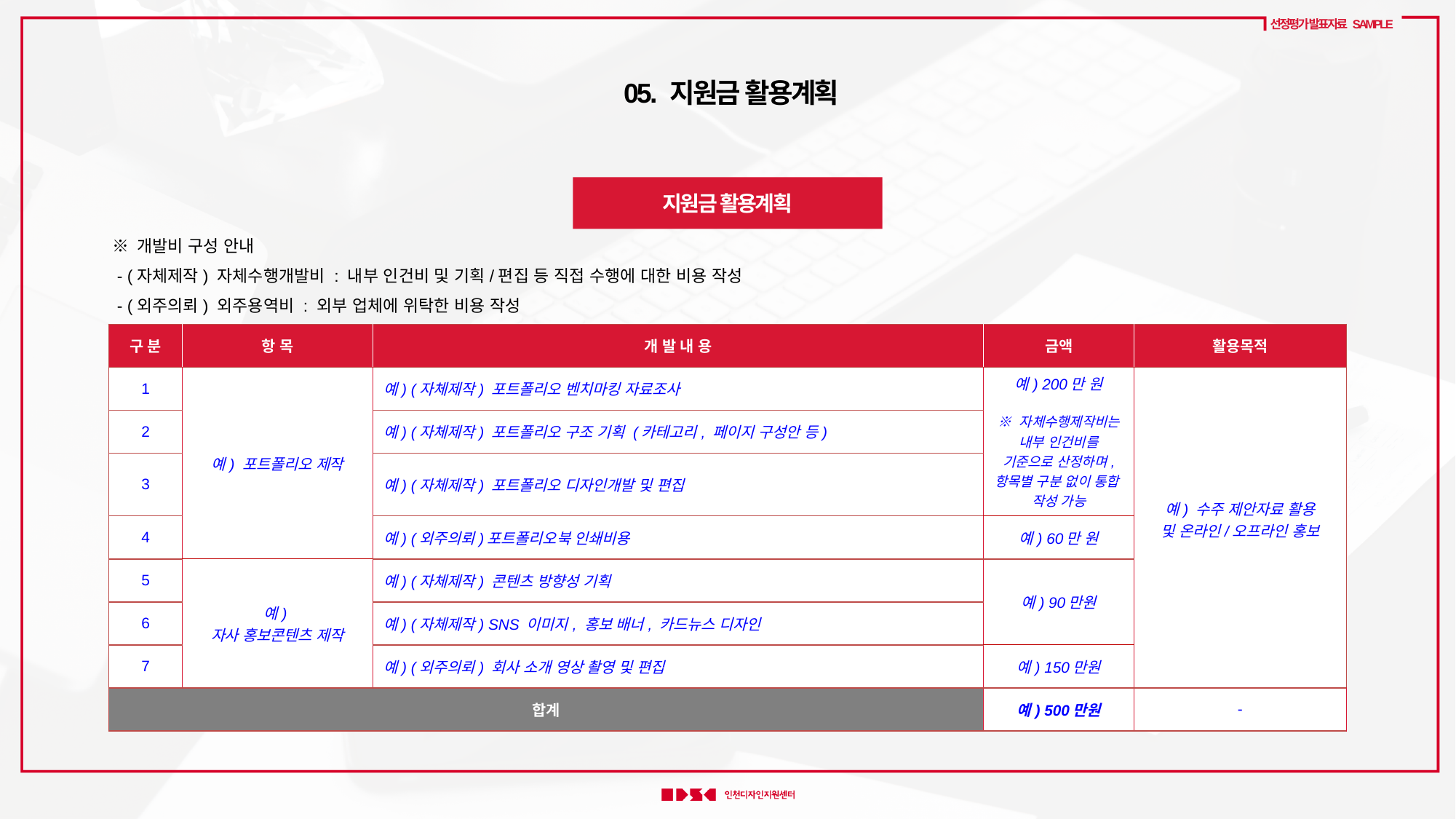

선정평가 발표자료 SAMPLE
 05. 지원금 활용계획
지원금 활용계획
※ 개발비 구성 안내
 - (자체제작) 자체수행개발비 : 내부 인건비 및 기획/편집 등 직접 수행에 대한 비용 작성
 - (외주의뢰) 외주용역비 : 외부 업체에 위탁한 비용 작성
| 구 분 | 항 목 | 개 발 내 용 | 금액 | 활용목적 |
| --- | --- | --- | --- | --- |
| 1 | 예) 포트폴리오 제작 | 예) (자체제작) 포트폴리오 벤치마킹 자료조사 | 예) 200만 원 ※ 자체수행제작비는 내부 인건비를 기준으로 산정하며, 항목별 구분 없이 통합 작성 가능 | 예) 수주 제안자료 활용 및 온라인/오프라인 홍보 |
| 2 |  | 예) (자체제작) 포트폴리오 구조 기획 (카테고리, 페이지 구성안 등) |  |  |
| 3 |  | 예) (자체제작) 포트폴리오 디자인개발 및 편집 |  |  |
| 4 |  | 예) (외주의뢰)포트폴리오북 인쇄비용 | 예) 60만 원 |  |
| 5 | 예) 자사 홍보콘텐츠 제작 | 예) (자체제작) 콘텐츠 방향성 기획 | 예) 90만원 |  |
| 6 |  | 예) (자체제작) SNS 이미지, 홍보 배너, 카드뉴스 디자인 |  |  |
| 7 |  | 예) (외주의뢰) 회사 소개 영상 촬영 및 편집 | 예) 150만원 |  |
| 합계 |  |  | 예) 500만원 | - |